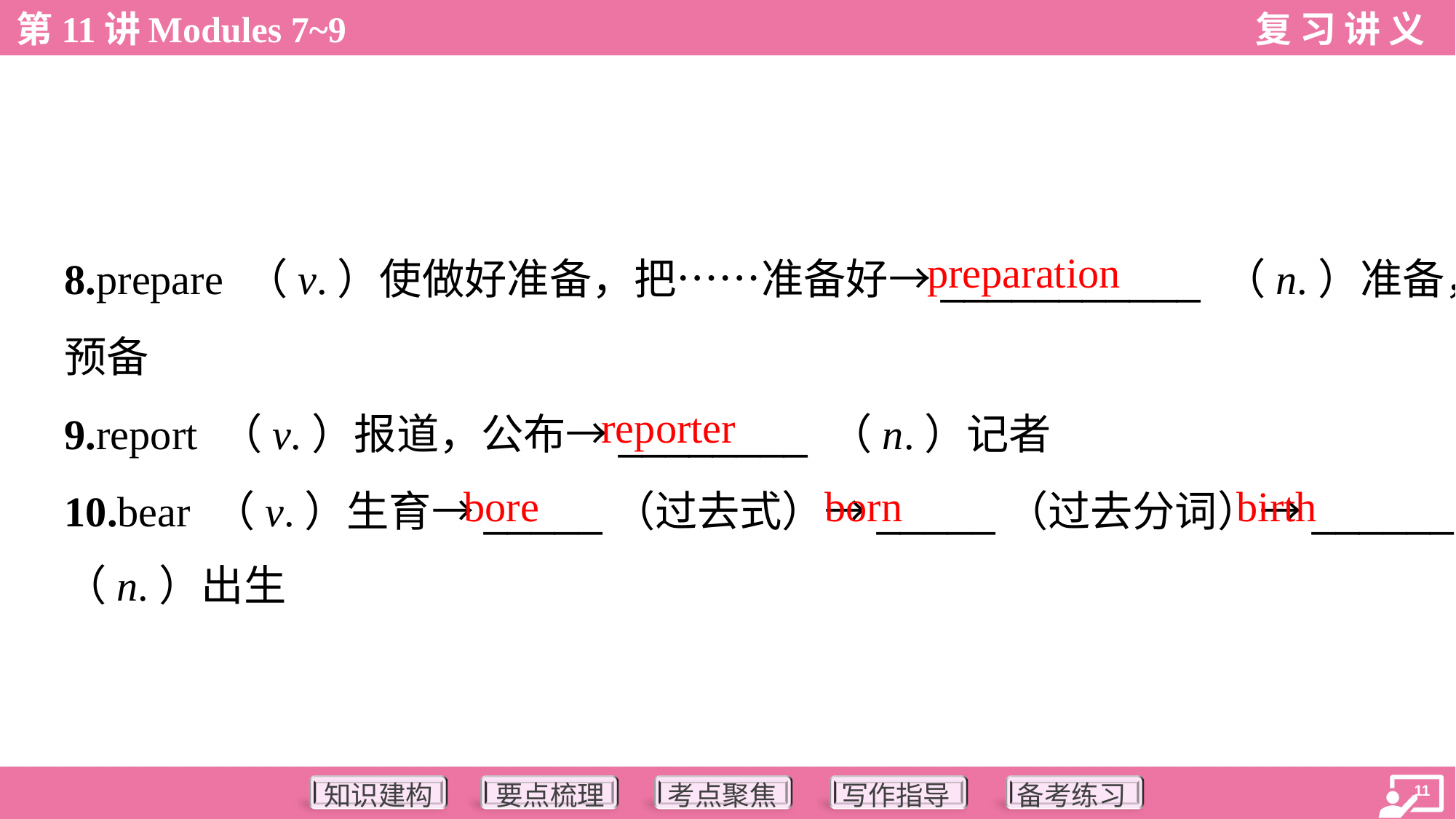

preparation
8.prepare （v.）使做好准备，把……准备好→___________ （n.）准备，
预备
9.report （v.）报道，公布→________ （n.）记者
10.bear （v.）生育→_____（过去式）→_____（过去分词）→______
（n.）出生
reporter
bore
born
birth